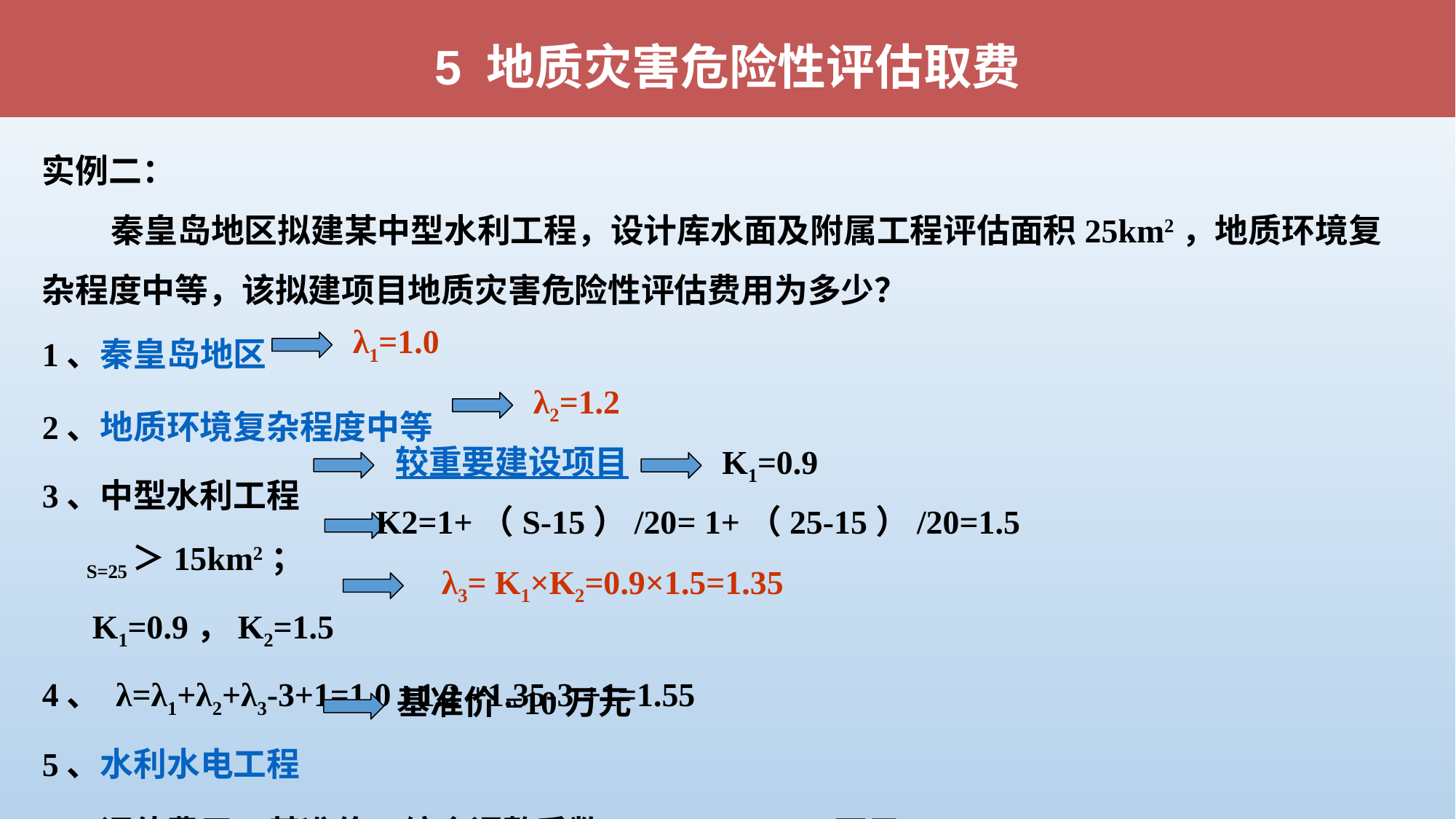

5 地质灾害危险性评估取费
实例二：
        秦皇岛地区拟建某中型水利工程，设计库水面及附属工程评估面积25km2，地质环境复杂程度中等，该拟建项目地质灾害危险性评估费用为多少？
1、秦皇岛地区
2、地质环境复杂程度中等
3、中型水利工程
         S=25 ＞15km2；
      K1=0.9，K2=1.5
4、 λ=λ1+λ2+λ3-3+1=1.0 +1.2 +1.35-3 +1=1.55
5、水利水电工程
6、评估费用=基准价×综合调整系数=10 ×1.55=15.5万元
λ1=1.0

λ2=1.2

较重要建设项目

K1=0.9

K2=1+（S-15）/20= 1+（25-15）/20=1.5

λ3= K1×K2=0.9×1.5=1.35

基准价=10万元